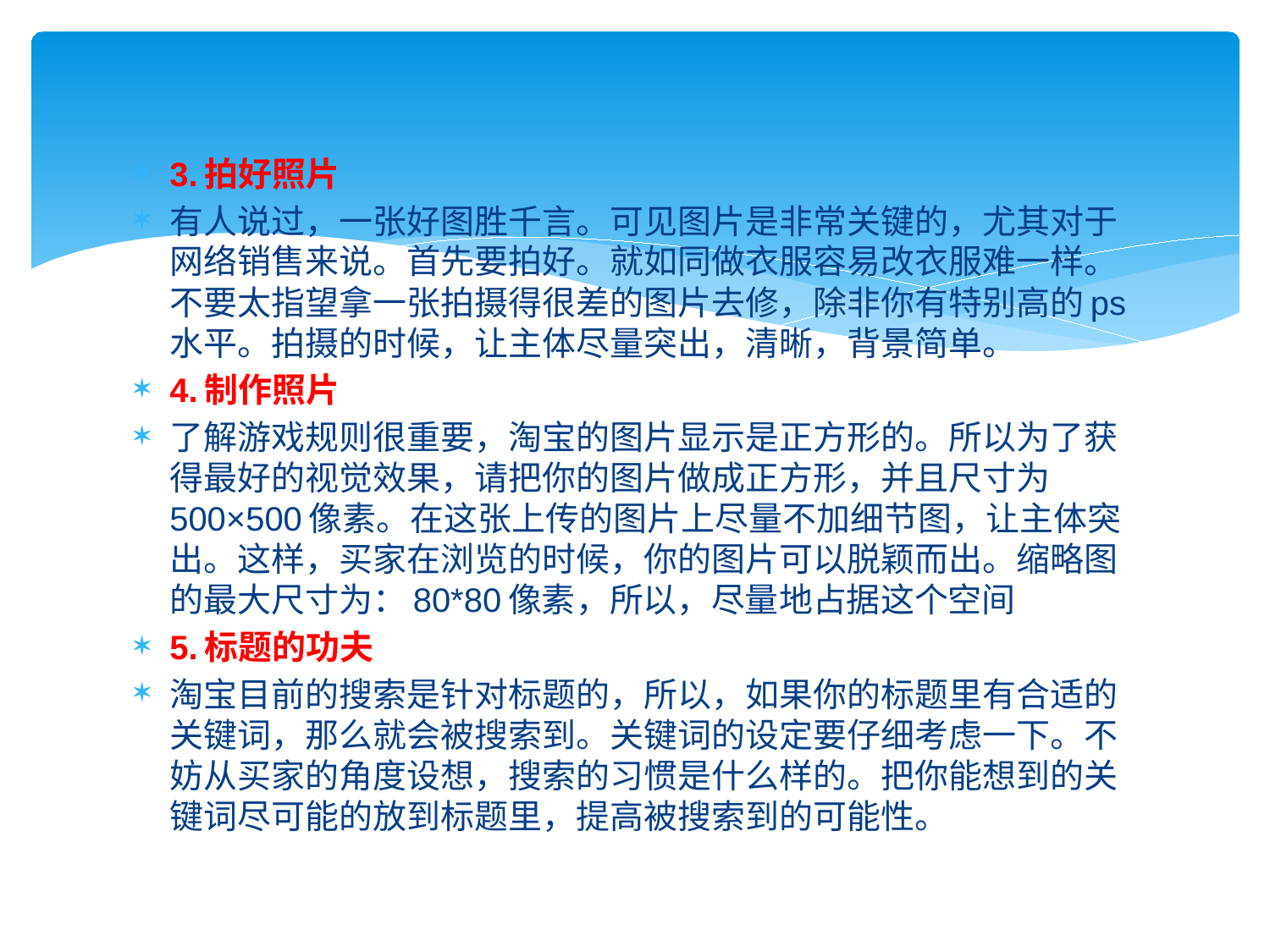

3.拍好照片
有人说过，一张好图胜千言。可见图片是非常关键的，尤其对于网络销售来说。首先要拍好。就如同做衣服容易改衣服难一样。不要太指望拿一张拍摄得很差的图片去修，除非你有特别高的ps水平。拍摄的时候，让主体尽量突出，清晰，背景简单。
4.制作照片
了解游戏规则很重要，淘宝的图片显示是正方形的。所以为了获得最好的视觉效果，请把你的图片做成正方形，并且尺寸为500×500像素。在这张上传的图片上尽量不加细节图，让主体突出。这样，买家在浏览的时候，你的图片可以脱颖而出。缩略图的最大尺寸为：80*80像素，所以，尽量地占据这个空间
5.标题的功夫
淘宝目前的搜索是针对标题的，所以，如果你的标题里有合适的关键词，那么就会被搜索到。关键词的设定要仔细考虑一下。不妨从买家的角度设想，搜索的习惯是什么样的。把你能想到的关键词尽可能的放到标题里，提高被搜索到的可能性。